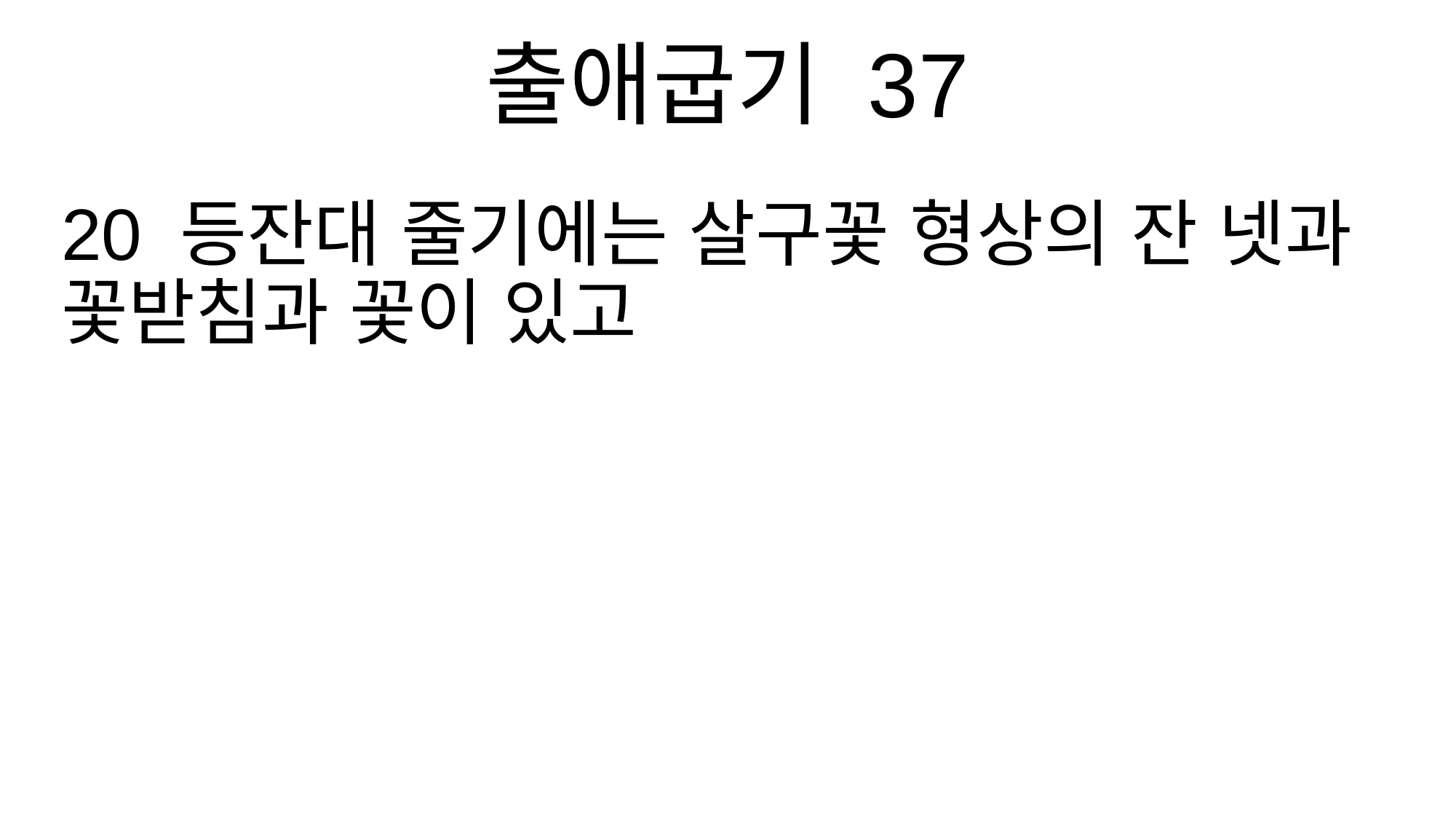

출애굽기 37
20 등잔대 줄기에는 살구꽃 형상의 잔 넷과 꽃받침과 꽃이 있고